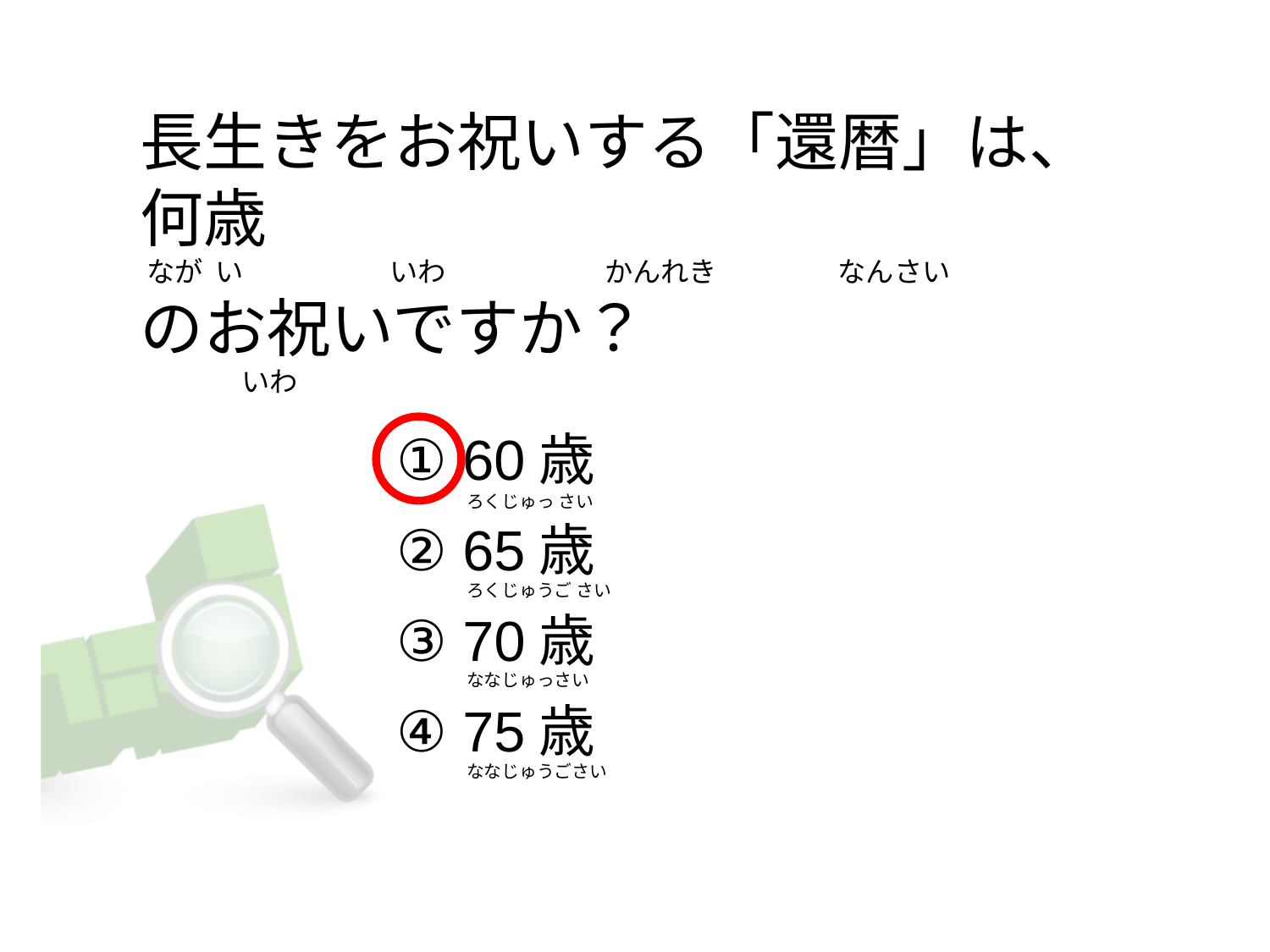

# 長生きをお祝いする「還暦」は、何歳  なが  い                       いわ                         かんれき                   なんさい のお祝いですか？                 いわ

① 60歳
② 65歳
③ 70歳
④ 75歳
ろくじゅっ さい
ろくじゅうご さい
ななじゅっさい
ななじゅうごさい